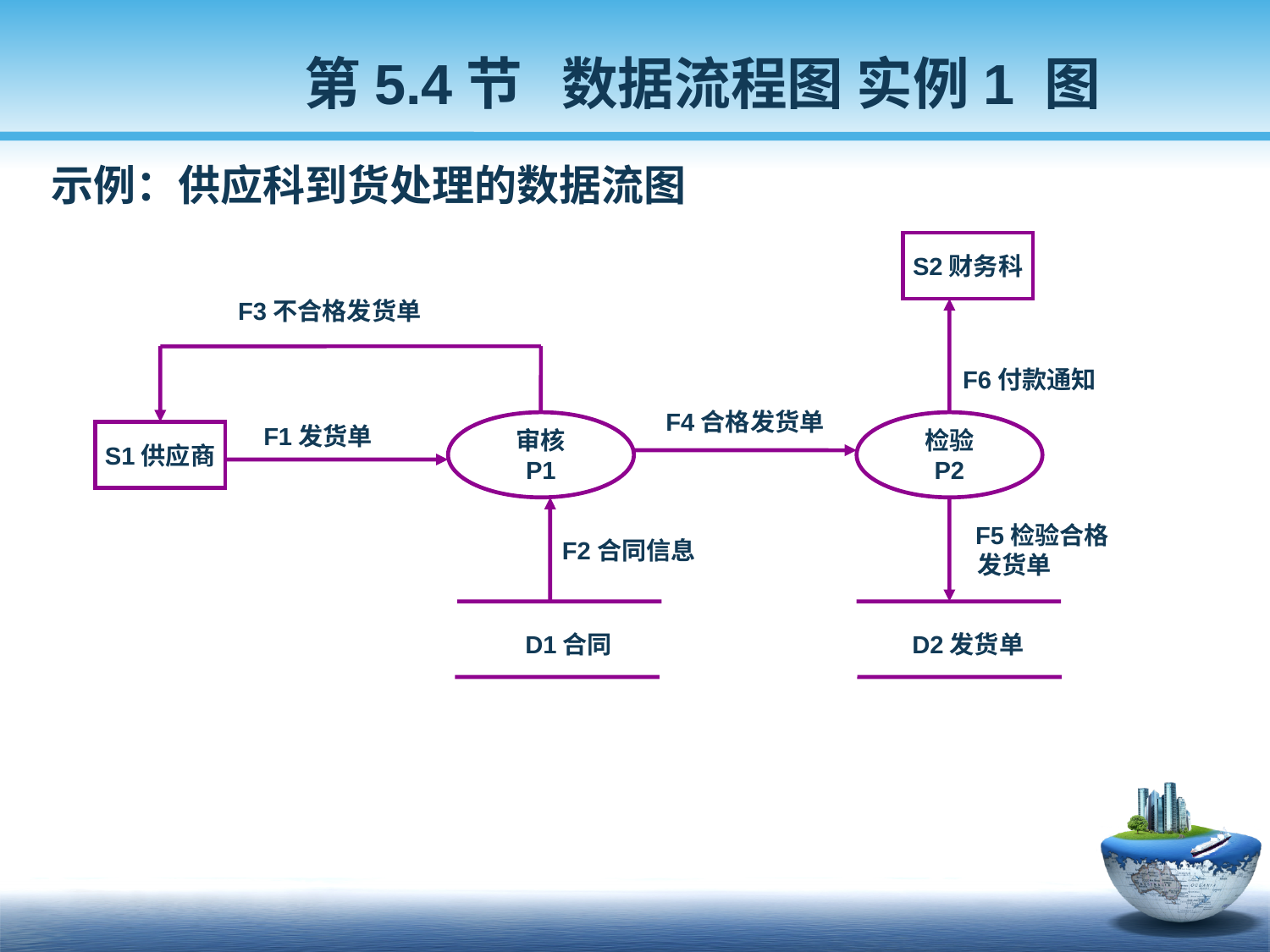

第5.4节   数据流程图 实例1 图
   示例：供应科到货处理的数据流图
S2财务科
F3不合格发货单

       F6付款通知
F1发货单
F4合格发货单

审核
P1
检验
P2
S1供应商

    F2合同信息
        F5检验合格
发货单

D1合同
D2发货单